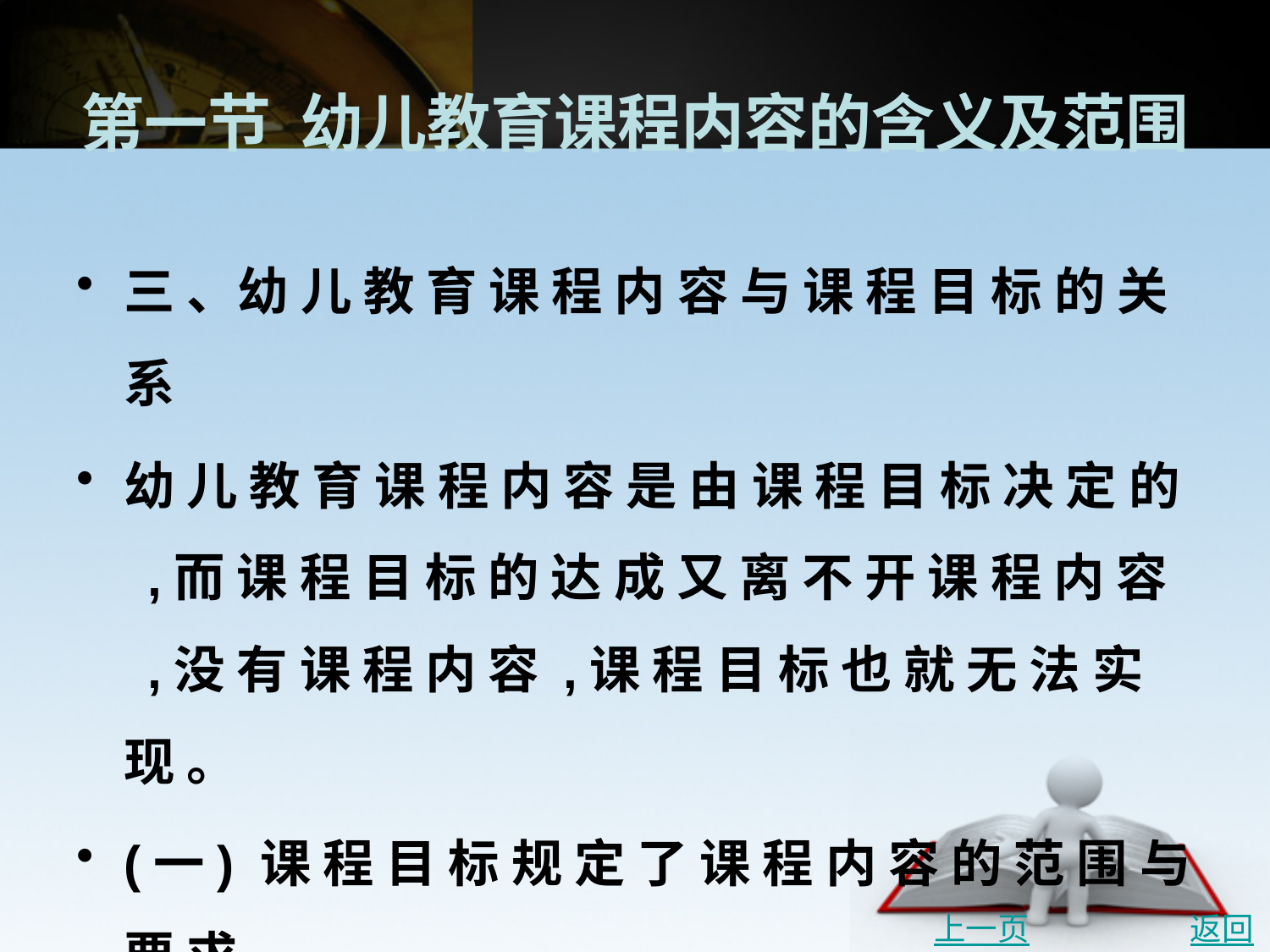

# 第一节  幼儿教育课程内容的含义及范围
三 、幼 儿 教 育 课 程 内 容 与 课 程 目 标 的 关 系
幼 儿 教 育 课 程 内 容 是 由 课 程 目 标 决 定 的 ,而 课 程 目 标 的 达 成 又 离 不 开 课 程 内 容 ,没 有 课 程 内 容 ,课 程 目 标 也 就 无 法 实 现 。
(一) 课 程 目 标 规 定 了 课 程 内 容 的 范 围 与 要 求
(二) 课 程 内 容 是 目 标 的 体 现 与 依 托

上一页
返回